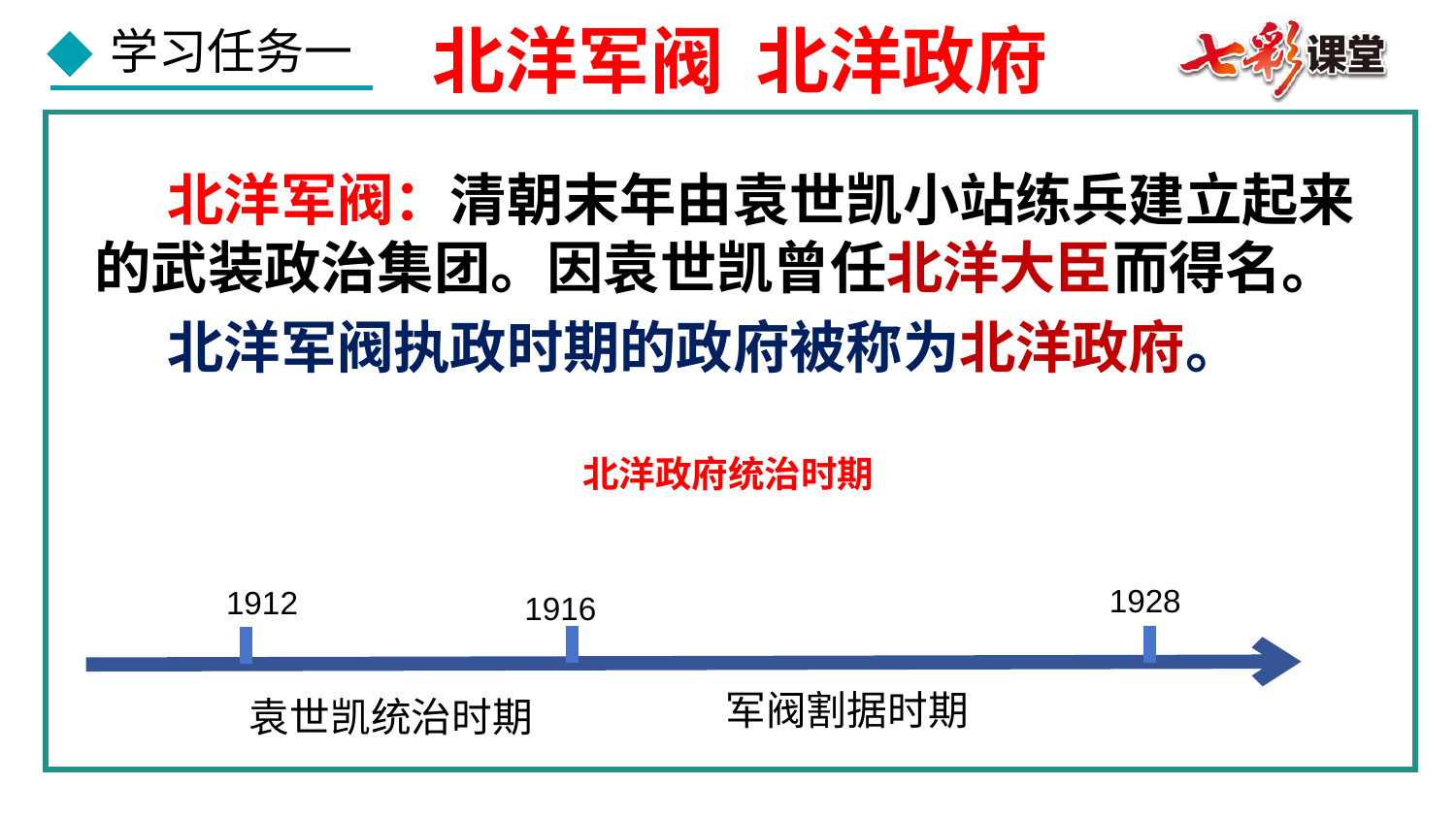

北洋军阀  北洋政府
北洋军阀：清朝末年由袁世凯小站练兵建立起来的武装政治集团。因袁世凯曾任北洋大臣而得名。
北洋军阀执政时期的政府被称为北洋政府。
北洋政府统治时期
1928
1912
1916
      军阀割据时期
袁世凯统治时期